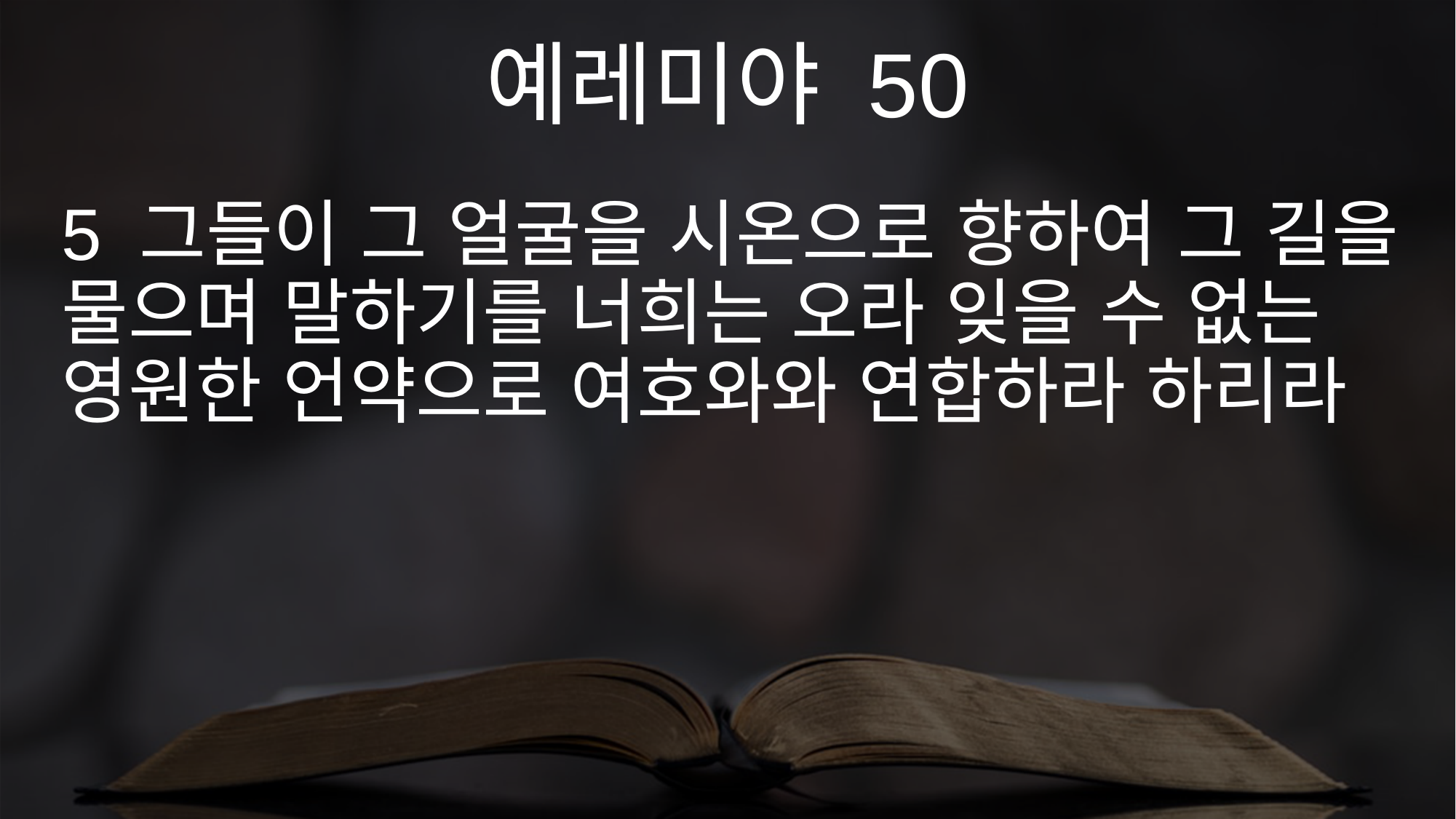

예레미야 50
5 그들이 그 얼굴을 시온으로 향하여 그 길을 물으며 말하기를 너희는 오라 잊을 수 없는 영원한 언약으로 여호와와 연합하라 하리라